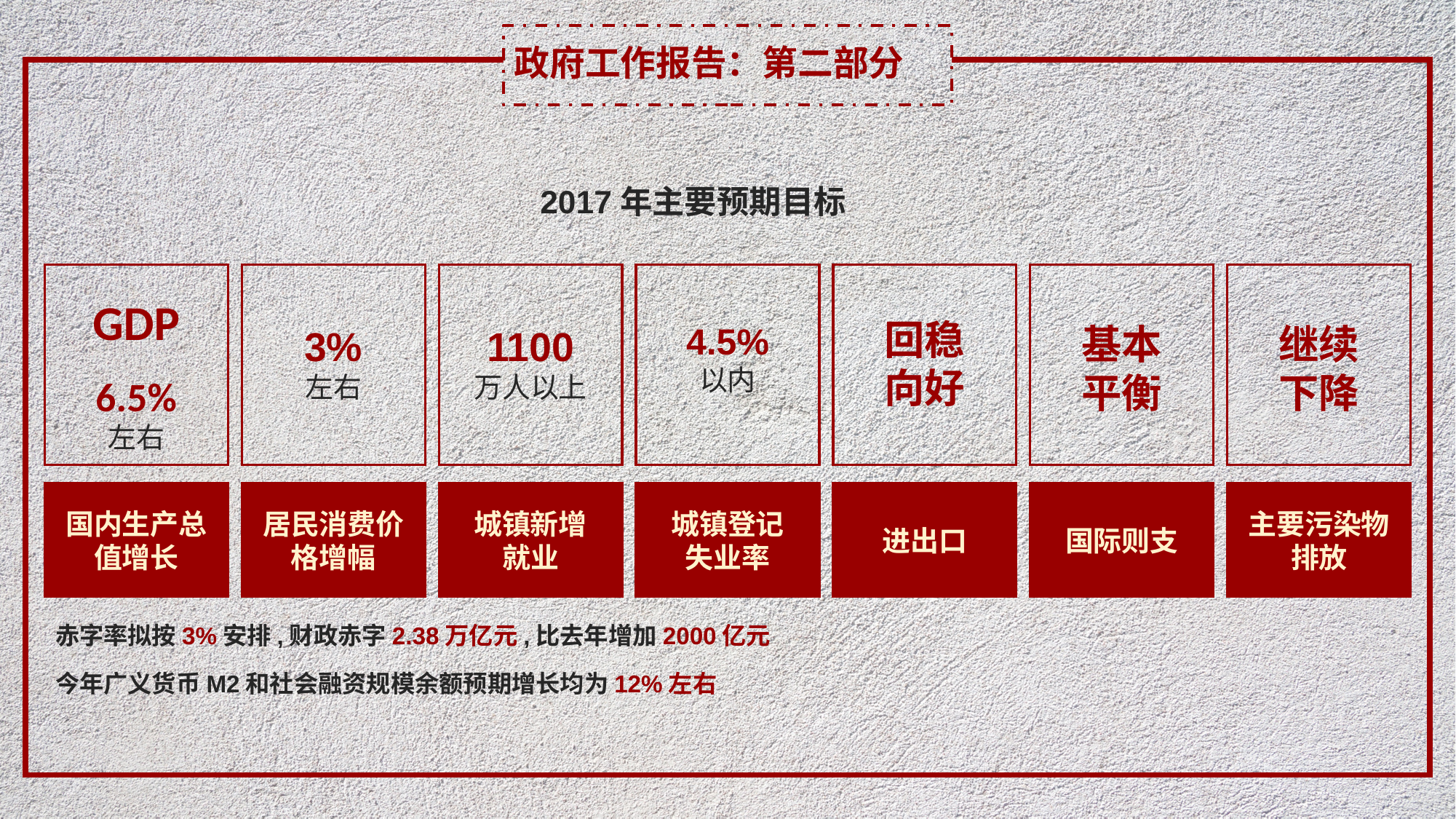

政府工作报告：第二部分

2017年主要预期目标

GDP

6.5%
左右

3%
左右

1100
万人以上

4.5%
以内

回稳
向好

基本
平衡

继续
下降
国内生产总值增长
居民消费价格增幅
城镇新增
就业
城镇登记
失业率
进出口
国际则支
主要污染物排放
赤字率拟按3%安排,财政赤字2.38万亿元,比去年增加2000亿元
今年广义货币M2和社会融资规模余额预期增长均为12%左右